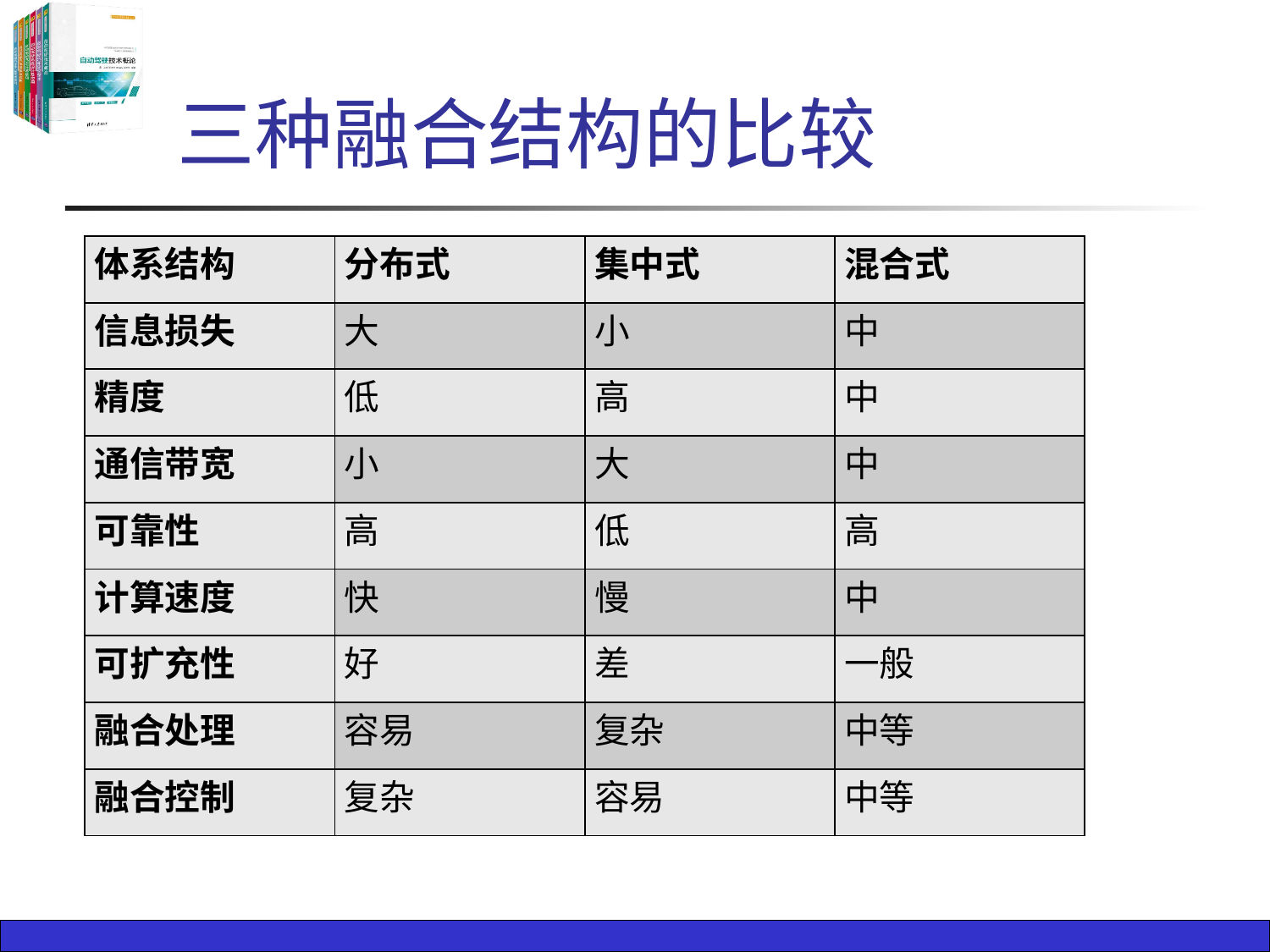

# 三种融合结构的比较
| 体系结构 | 分布式 | 集中式 | 混合式 |
| --- | --- | --- | --- |
| 信息损失 | 大 | 小 | 中 |
| 精度 | 低 | 高 | 中 |
| 通信带宽 | 小 | 大 | 中 |
| 可靠性 | 高 | 低 | 高 |
| 计算速度 | 快 | 慢 | 中 |
| 可扩充性 | 好 | 差 | 一般 |
| 融合处理 | 容易 | 复杂 | 中等 |
| 融合控制 | 复杂 | 容易 | 中等 |